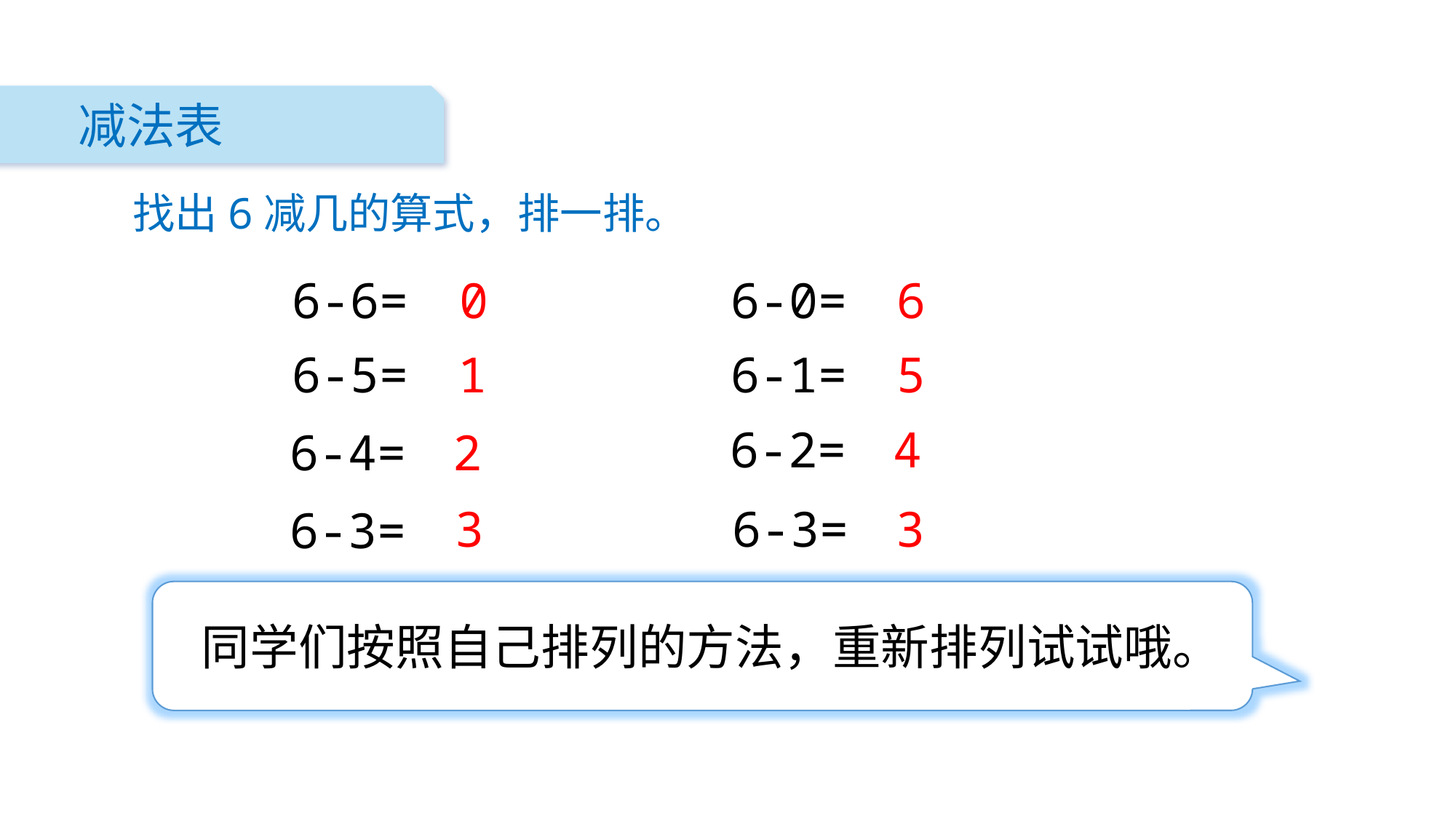

减法表
找出6减几的算式，排一排。
6-6=
0
6-0=
6
6-5=
1
6-1=
5
6-2=
4
6-4=
2
3
6-3=
3
6-3=
同学们按照自己排列的方法，重新排列试试哦。